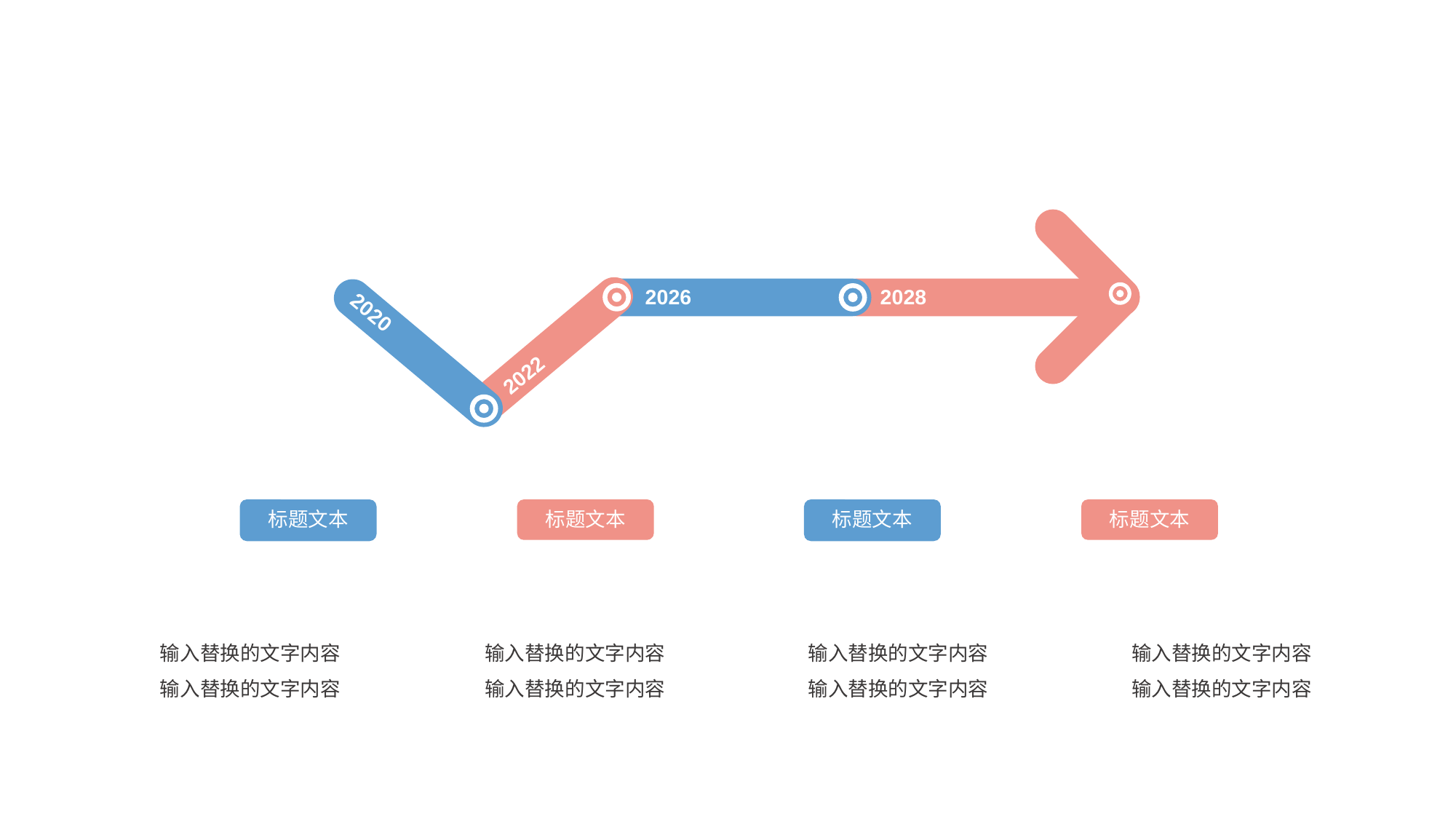

2026
2028
2020

2022

标题文本
标题文本
标题文本
标题文本
输入替换的文字内容
输入替换的文字内容
输入替换的文字内容
输入替换的文字内容
输入替换的文字内容
输入替换的文字内容
输入替换的文字内容
输入替换的文字内容